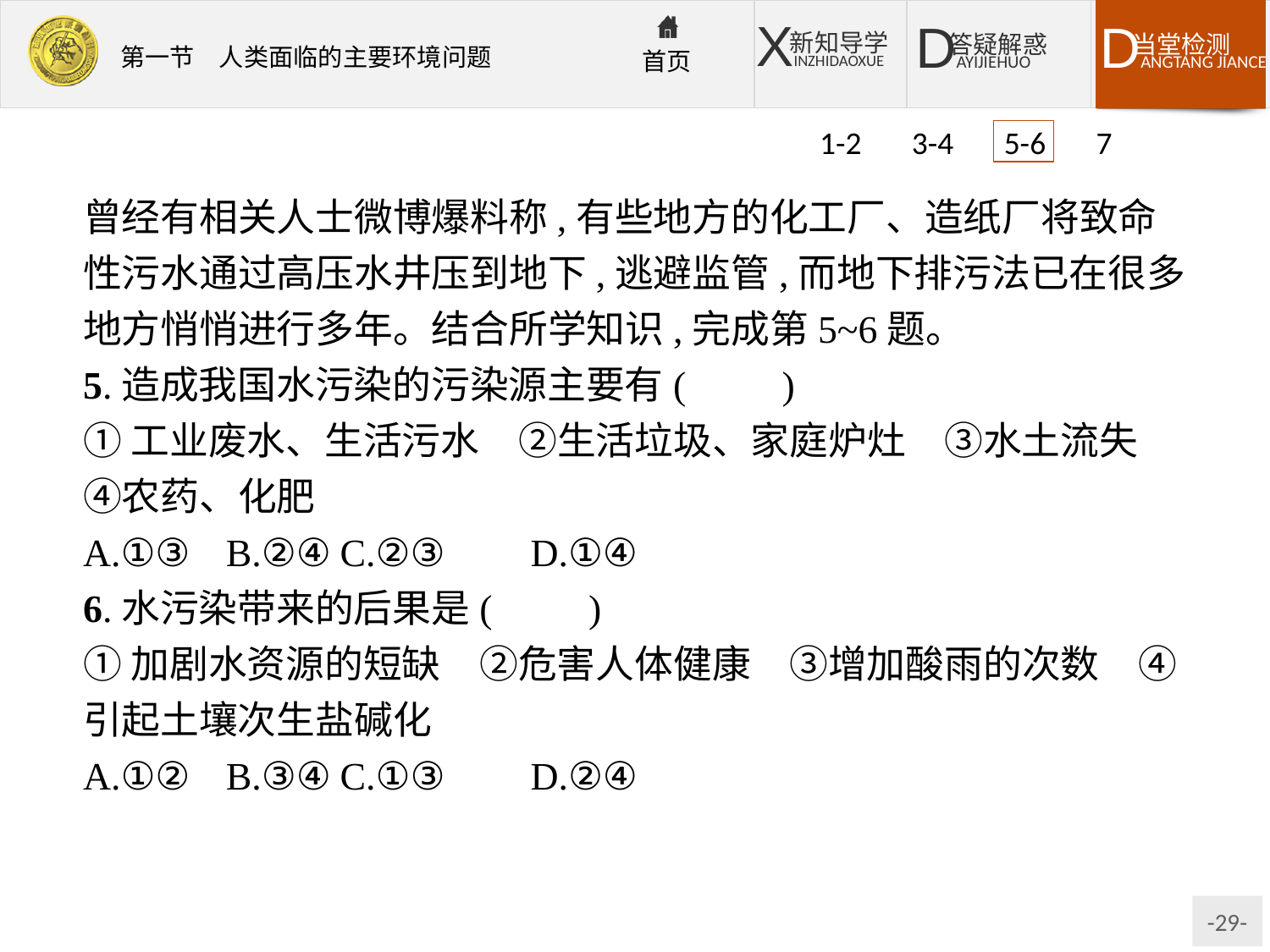

1-2       3-4       5-6       7

曾经有相关人士微博爆料称,有些地方的化工厂、造纸厂将致命性污水通过高压水井压到地下,逃避监管,而地下排污法已在很多地方悄悄进行多年。结合所学知识,完成第5~6题。
5.造成我国水污染的污染源主要有(　　)
①工业废水、生活污水　②生活垃圾、家庭炉灶　③水土流失　④农药、化肥
A.①③	B.②④	C.②③	D.①④
6.水污染带来的后果是(　　)
①加剧水资源的短缺　②危害人体健康　③增加酸雨的次数　④引起土壤次生盐碱化
A.①②	B.③④	C.①③	D.②④